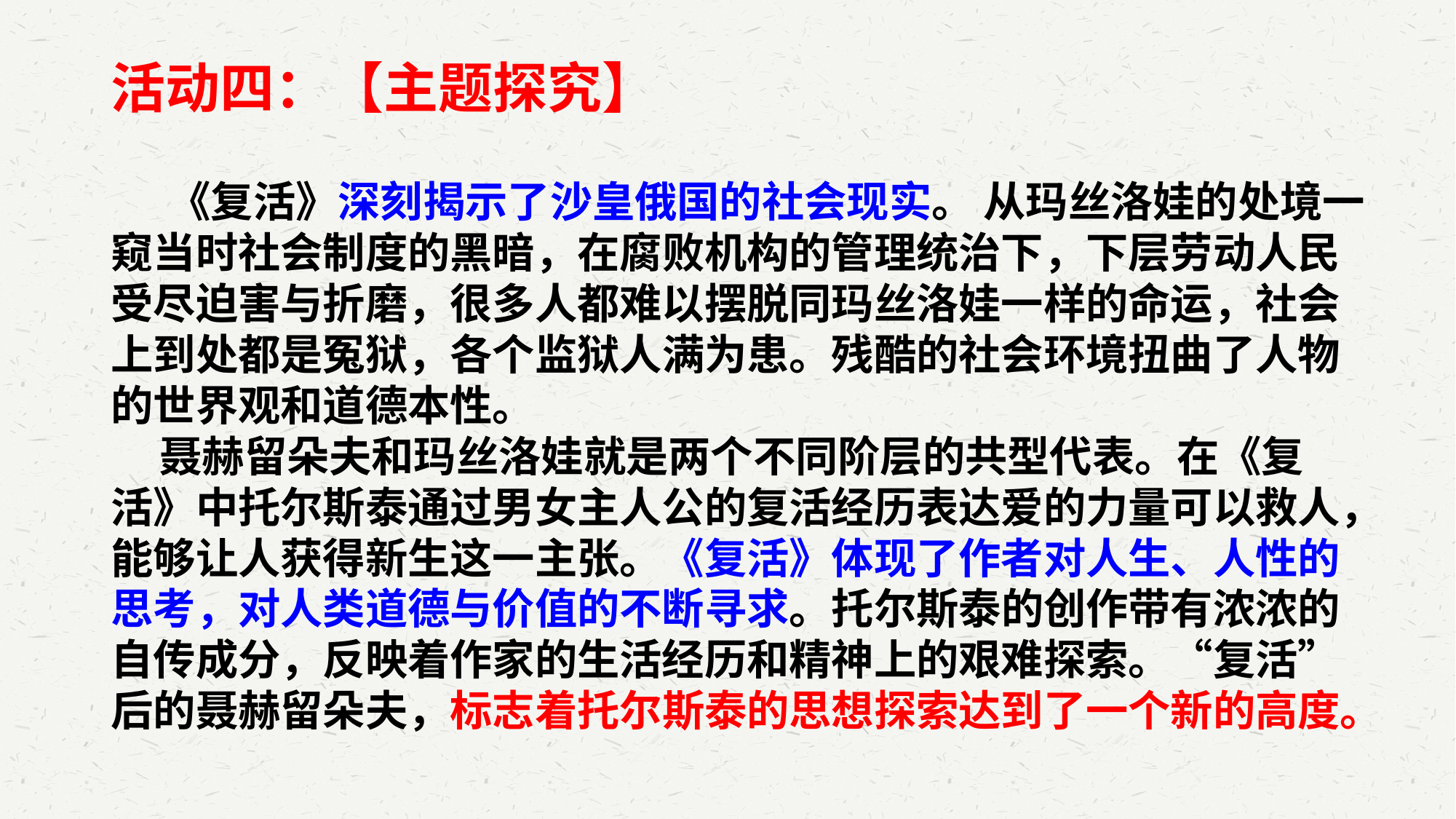

活动四：【主题探究】
     《复活》深刻揭示了沙皇俄国的社会现实。 从玛丝洛娃的处境一窥当时社会制度的黑暗，在腐败机构的管理统治下，下层劳动人民受尽迫害与折磨，很多人都难以摆脱同玛丝洛娃一样的命运，社会上到处都是冤狱，各个监狱人满为患。残酷的社会环境扭曲了人物的世界观和道德本性。
    聂赫留朵夫和玛丝洛娃就是两个不同阶层的共型代表。在《复活》中托尔斯泰通过男女主人公的复活经历表达爱的力量可以救人，能够让人获得新生这一主张。《复活》体现了作者对人生、人性的思考，对人类道德与价值的不断寻求。托尔斯泰的创作带有浓浓的自传成分，反映着作家的生活经历和精神上的艰难探索。“复活”后的聂赫留朵夫，标志着托尔斯泰的思想探索达到了一个新的高度。